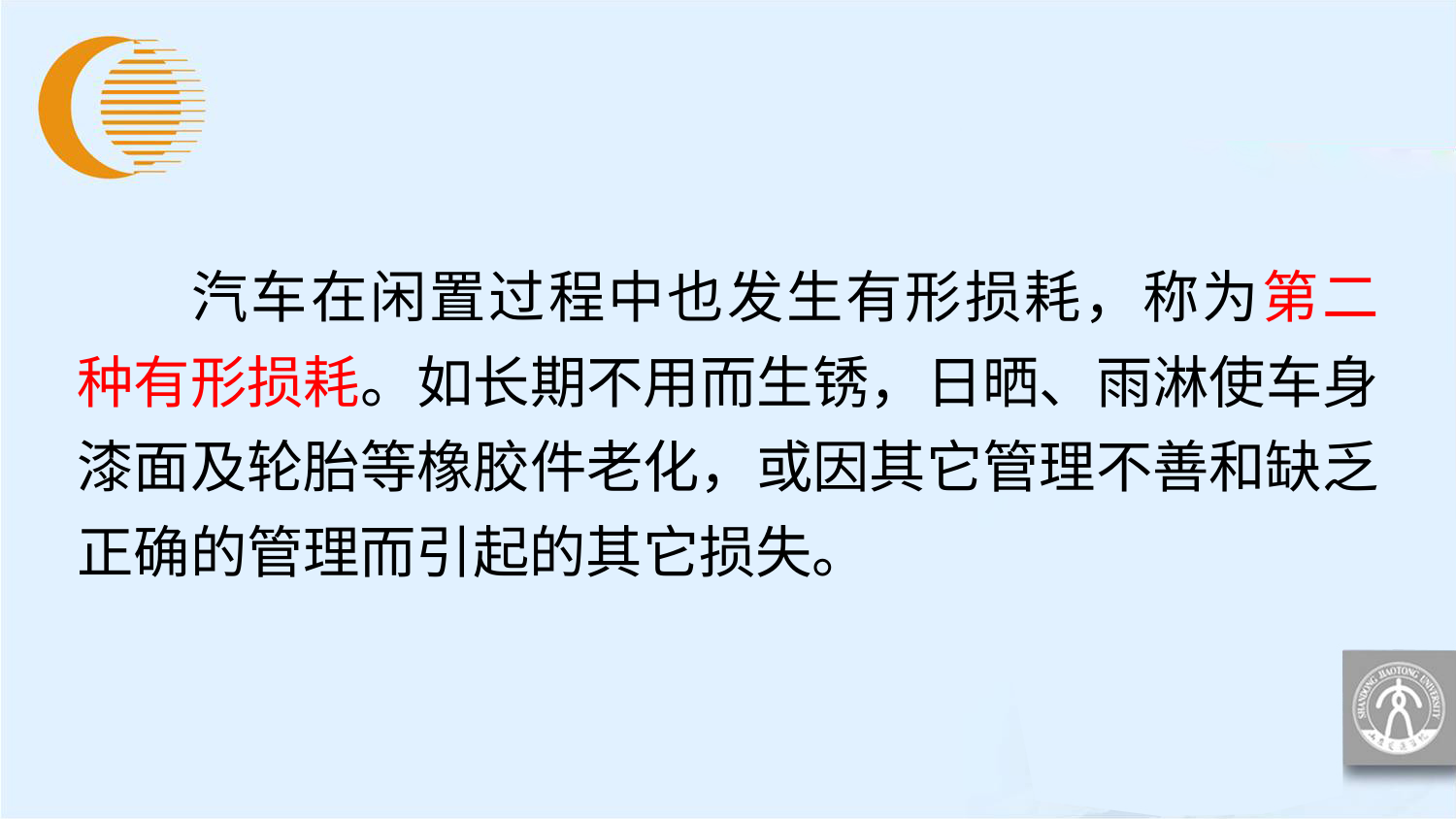

汽车在闲置过程中也发生有形损耗，称为第二种有形损耗。如长期不用而生锈，日晒、雨淋使车身漆面及轮胎等橡胶件老化，或因其它管理不善和缺乏正确的管理而引起的其它损失。